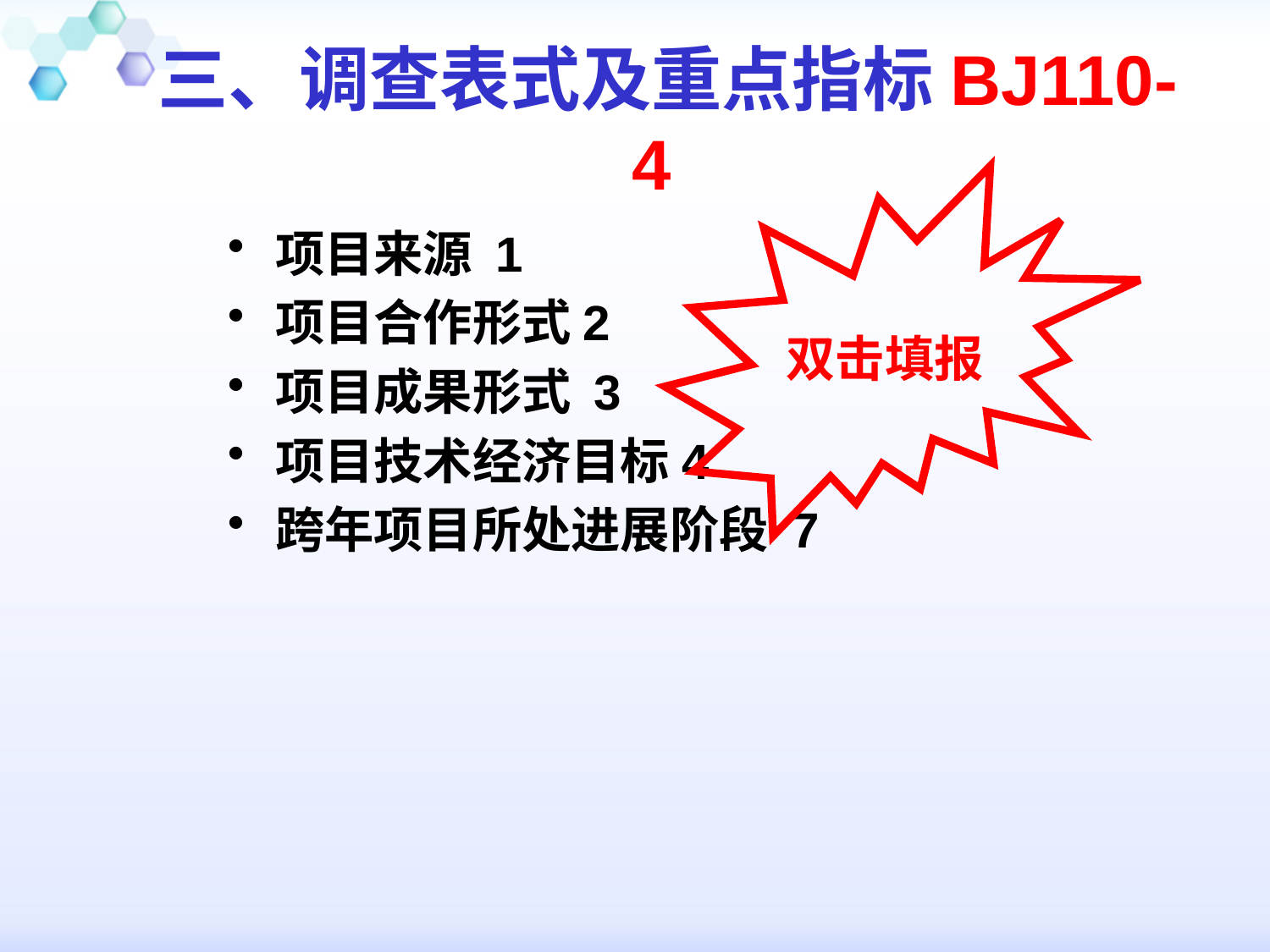

三、调查表式及重点指标BJ110-4
双击填报
项目来源 1
项目合作形式2
项目成果形式 3
项目技术经济目标4
跨年项目所处进展阶段 7